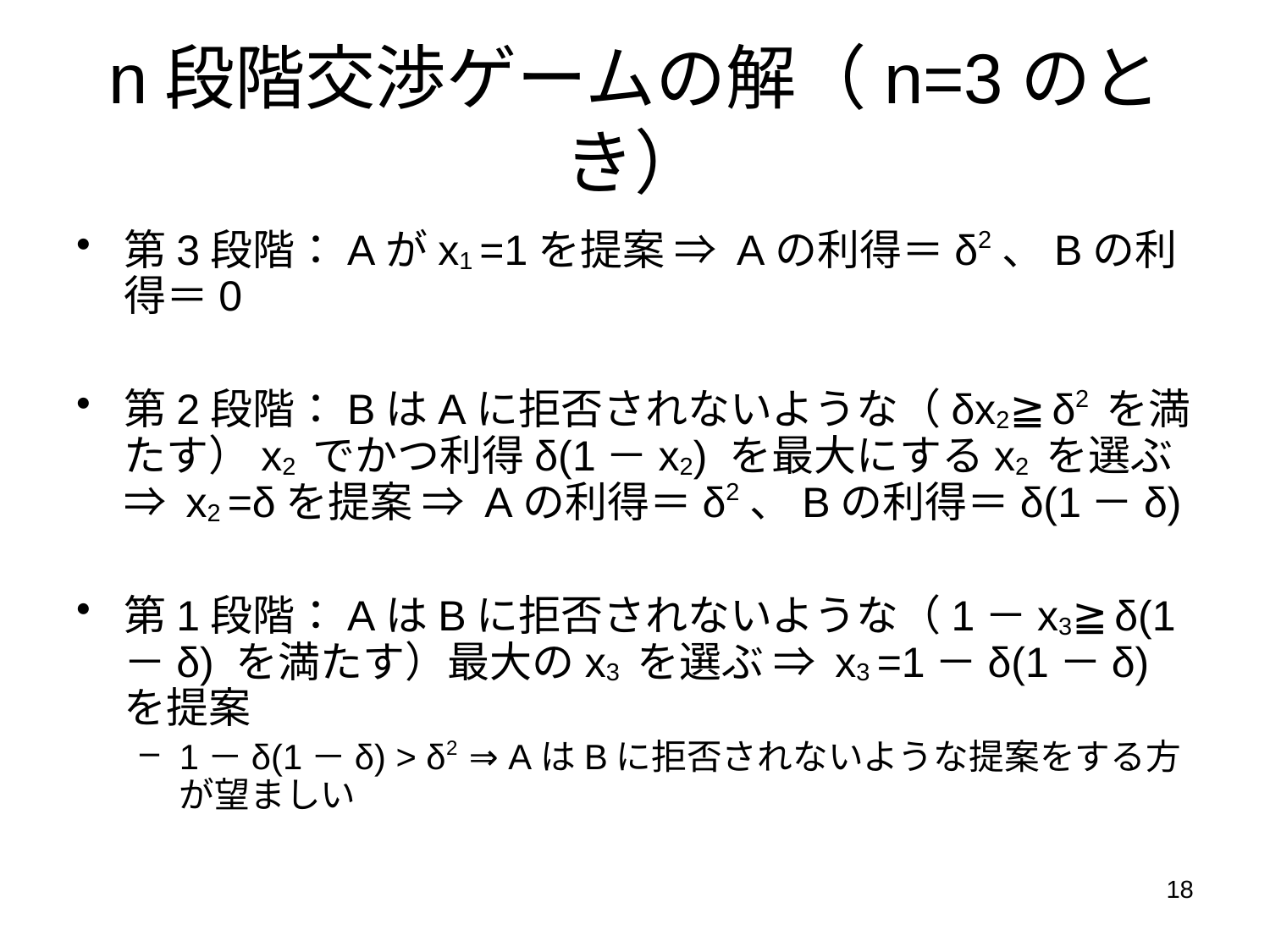

# n段階交渉ゲームの解（n=3のとき）
第3段階：Aがx1 =1を提案 ⇒ Aの利得＝δ2、Bの利得＝0

第2段階：BはAに拒否されないような（δx2≧δ2 を満たす）x2 でかつ利得δ(1－x2) を最大にするx2 を選ぶ ⇒ x2 =δを提案 ⇒ Aの利得＝δ2、Bの利得＝δ(1－δ)

第1段階：AはBに拒否されないような（1－x3≧δ(1－δ) を満たす）最大のx3 を選ぶ ⇒ x3 =1－δ(1－δ) を提案
1－δ(1－δ) > δ2  ⇒ AはBに拒否されないような提案をする方が望ましい
18